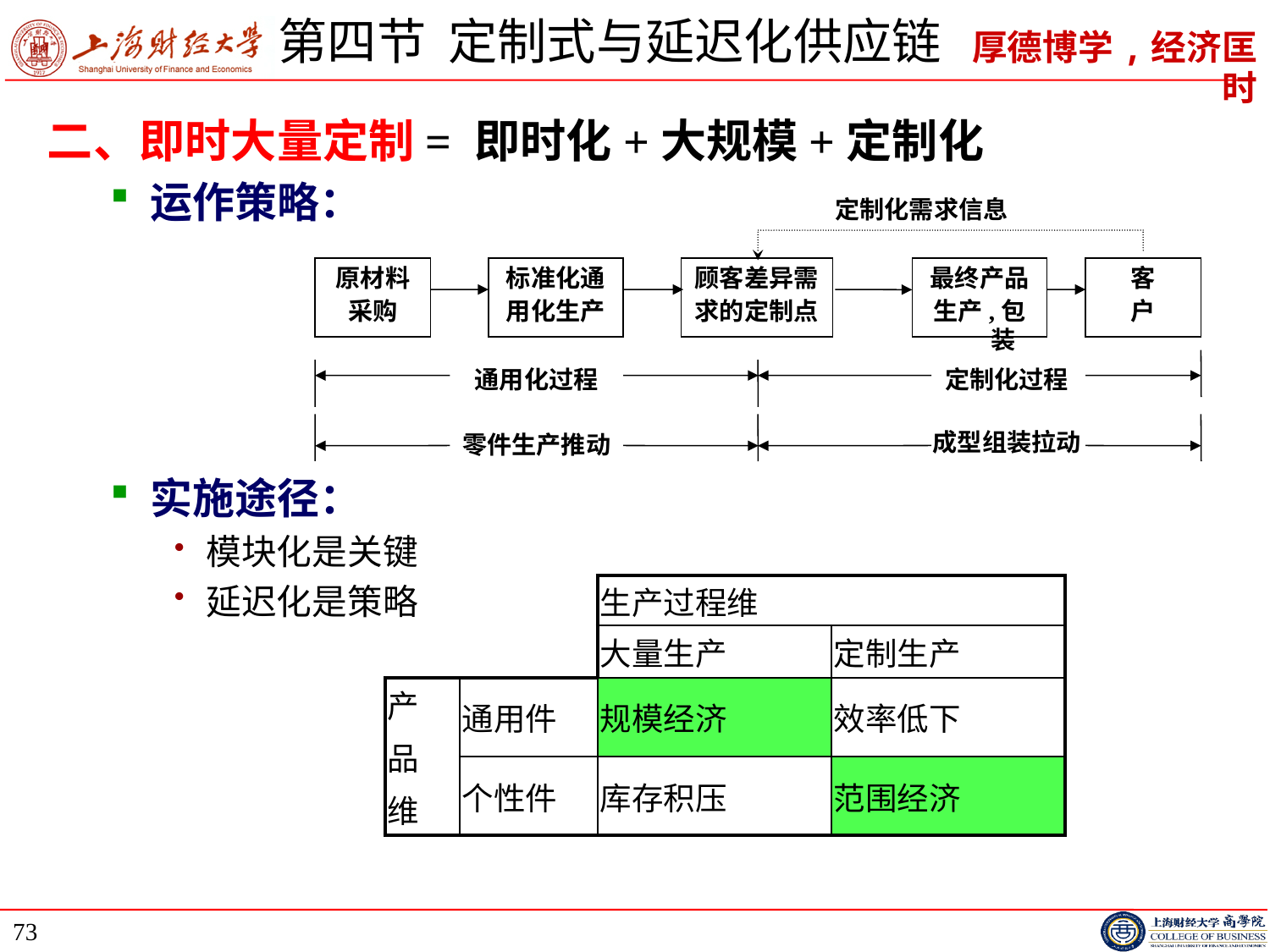

# 第四节  定制式与延迟化供应链
二、即时大量定制= 即时化+大规模+定制化
运作策略：

实施途径：
模块化是关键
延迟化是策略
定制化需求信息

原材料
采购
标准化通
用化生产
顾客差异需
求的定制点
最终产品
生产,包装
客
户

通用化过程

定制化过程

成型组装拉动
零件生产推动

|  |  | 生产过程维 |  |
| --- | --- | --- | --- |
|  |  | 大量生产 | 定制生产 |
| 产 品 维 | 通用件 | 规模经济 | 效率低下 |
|  | 个性件 | 库存积压 | 范围经济 |
73